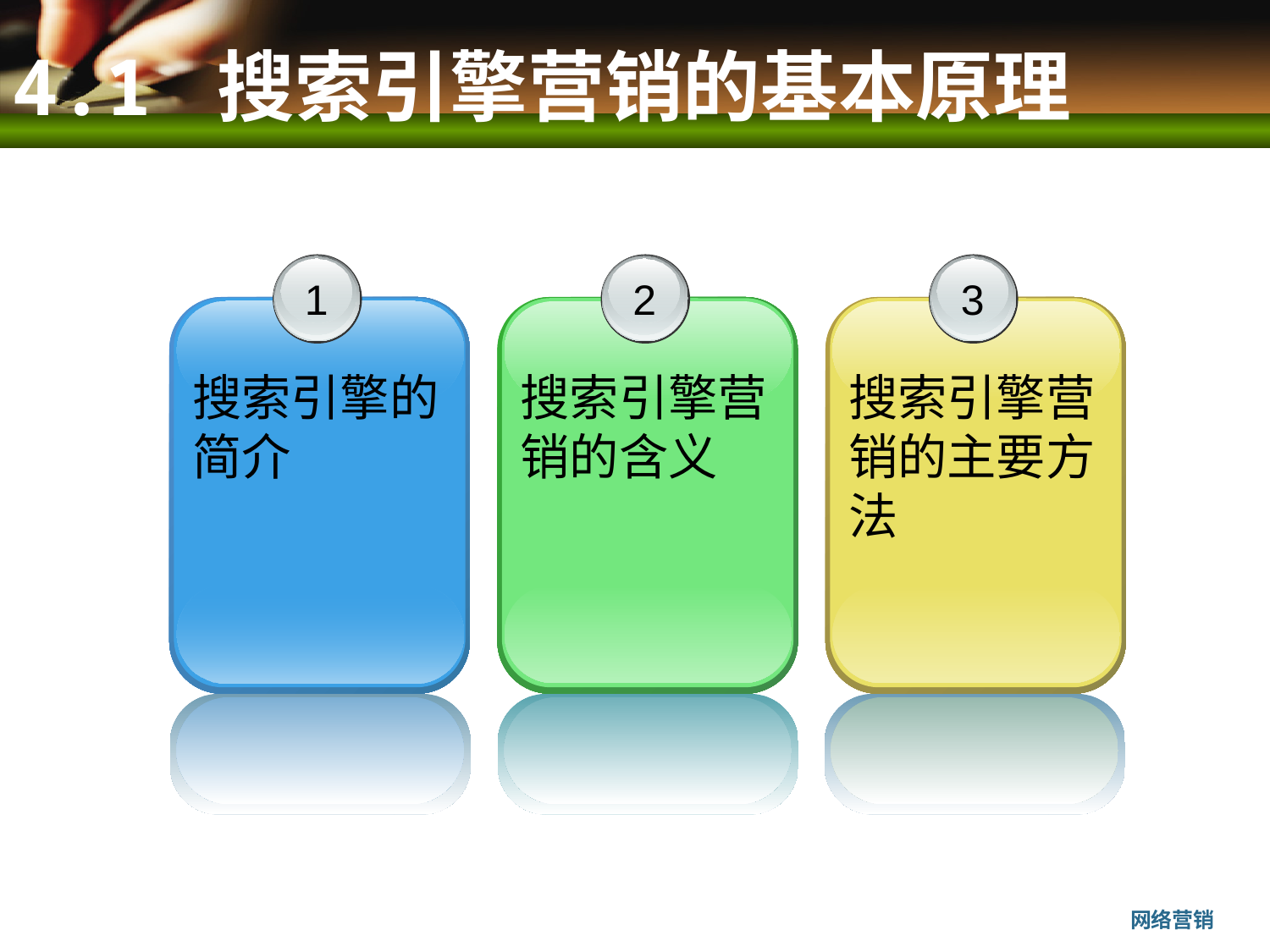

4.1 搜索引擎营销的基本原理

1

搜索引擎的简介

2

搜索引擎营销的含义

3

搜索引擎营销的主要方法

网络营销